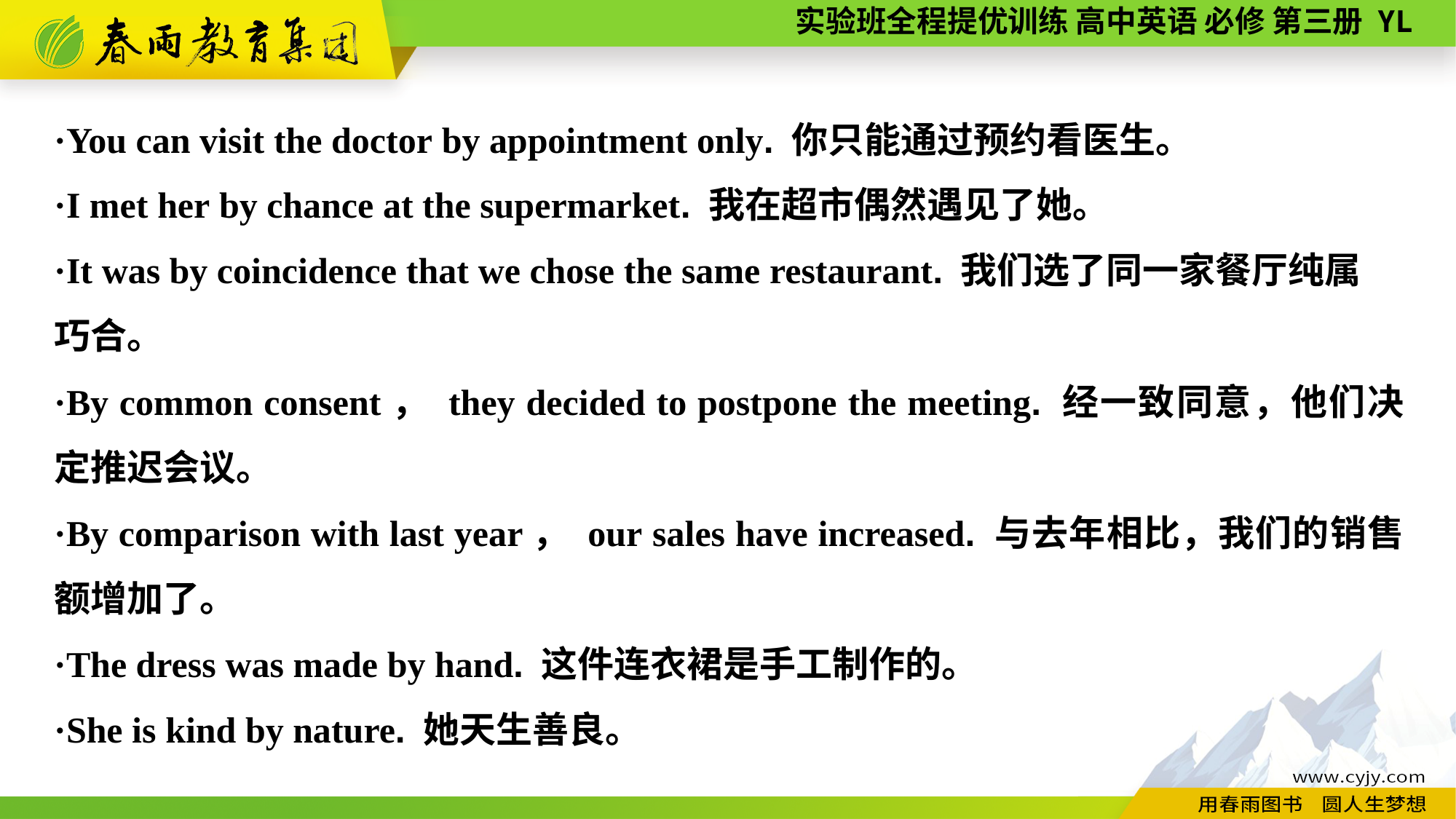

·You can visit the doctor by appointment only. 你只能通过预约看医生。
·I met her by chance at the supermarket. 我在超市偶然遇见了她。
·It was by coincidence that we chose the same restaurant. 我们选了同一家餐厅纯属
巧合。
·By common consent， they decided to postpone the meeting. 经一致同意，他们决定推迟会议。
·By comparison with last year， our sales have increased. 与去年相比，我们的销售额增加了。
·The dress was made by hand. 这件连衣裙是手工制作的。
·She is kind by nature. 她天生善良。